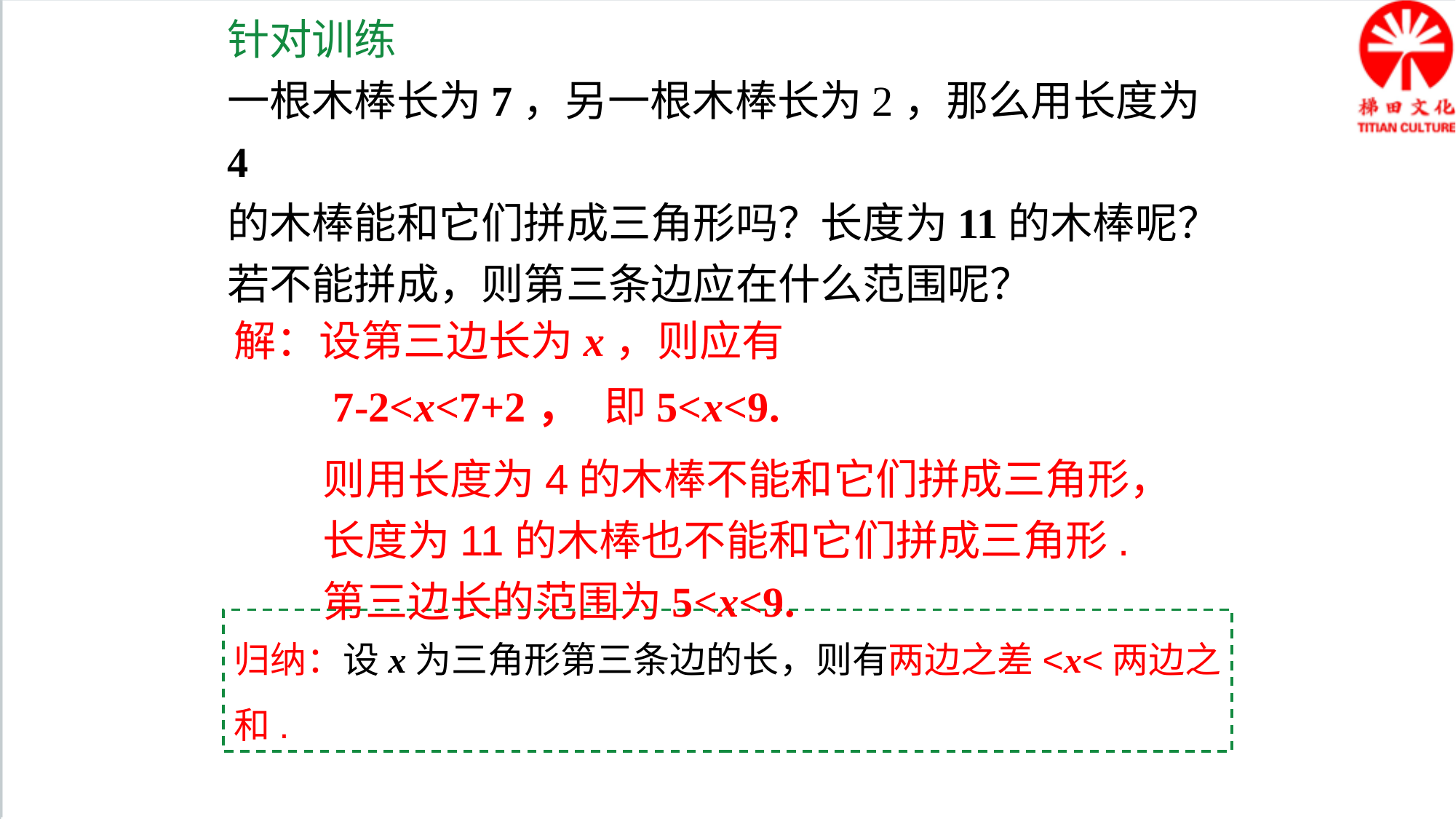

针对训练
一根木棒长为7，另一根木棒长为2，那么用长度为4
的木棒能和它们拼成三角形吗？长度为11的木棒呢？若不能拼成，则第三条边应在什么范围呢？
解：设第三边长为x，则应有
7-2<x<7+2，
即5<x<9.
则用长度为4的木棒不能和它们拼成三角形，长度为11的木棒也不能和它们拼成三角形.
第三边长的范围为5<x<9.
归纳：设x为三角形第三条边的长，则有两边之差<x<两边之和.